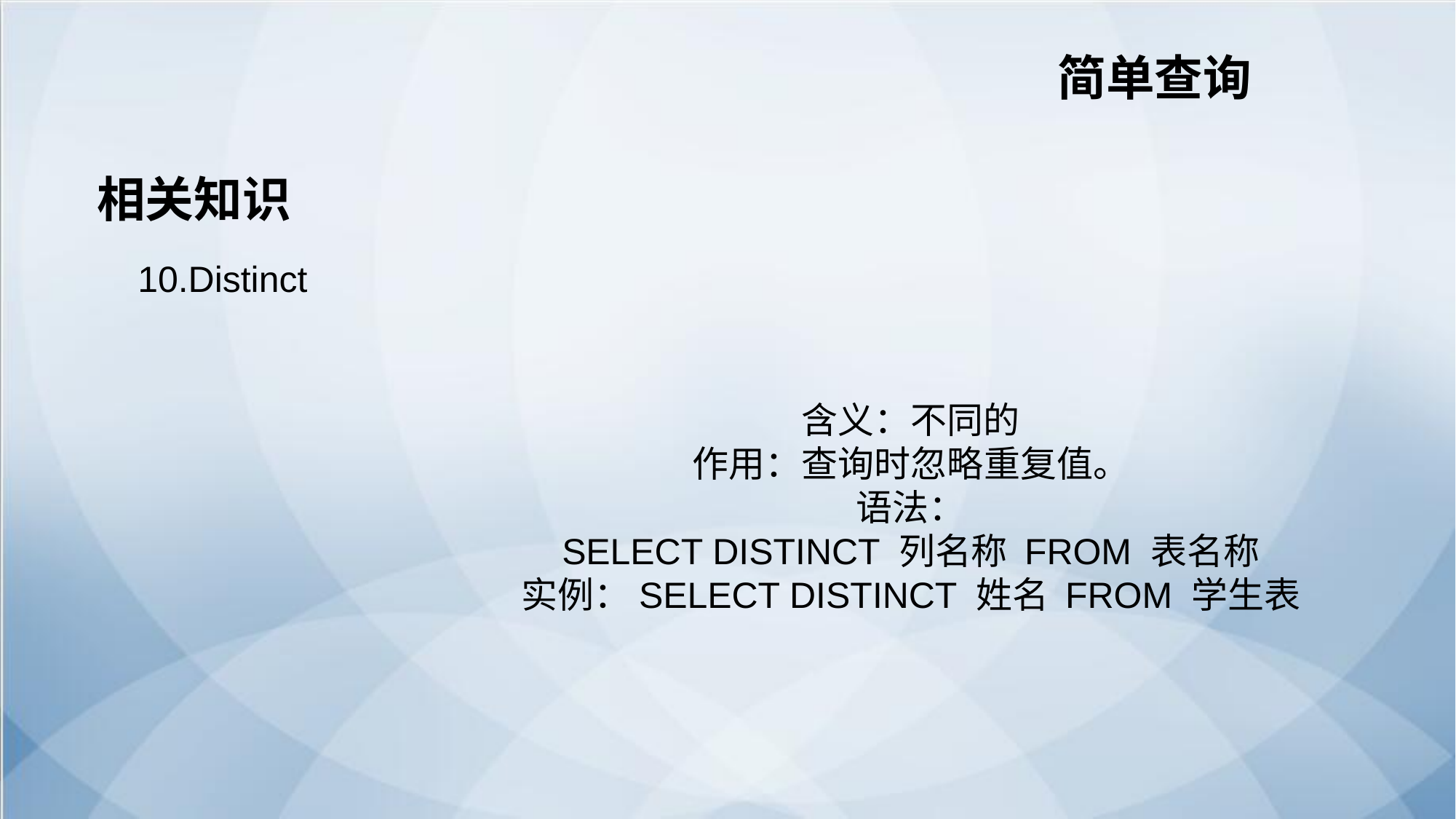

简单查询
相关知识
 10.Distinct
含义：不同的
作用：查询时忽略重复值。
语法：
SELECT DISTINCT 列名称 FROM 表名称
实例：SELECT DISTINCT 姓名 FROM 学生表